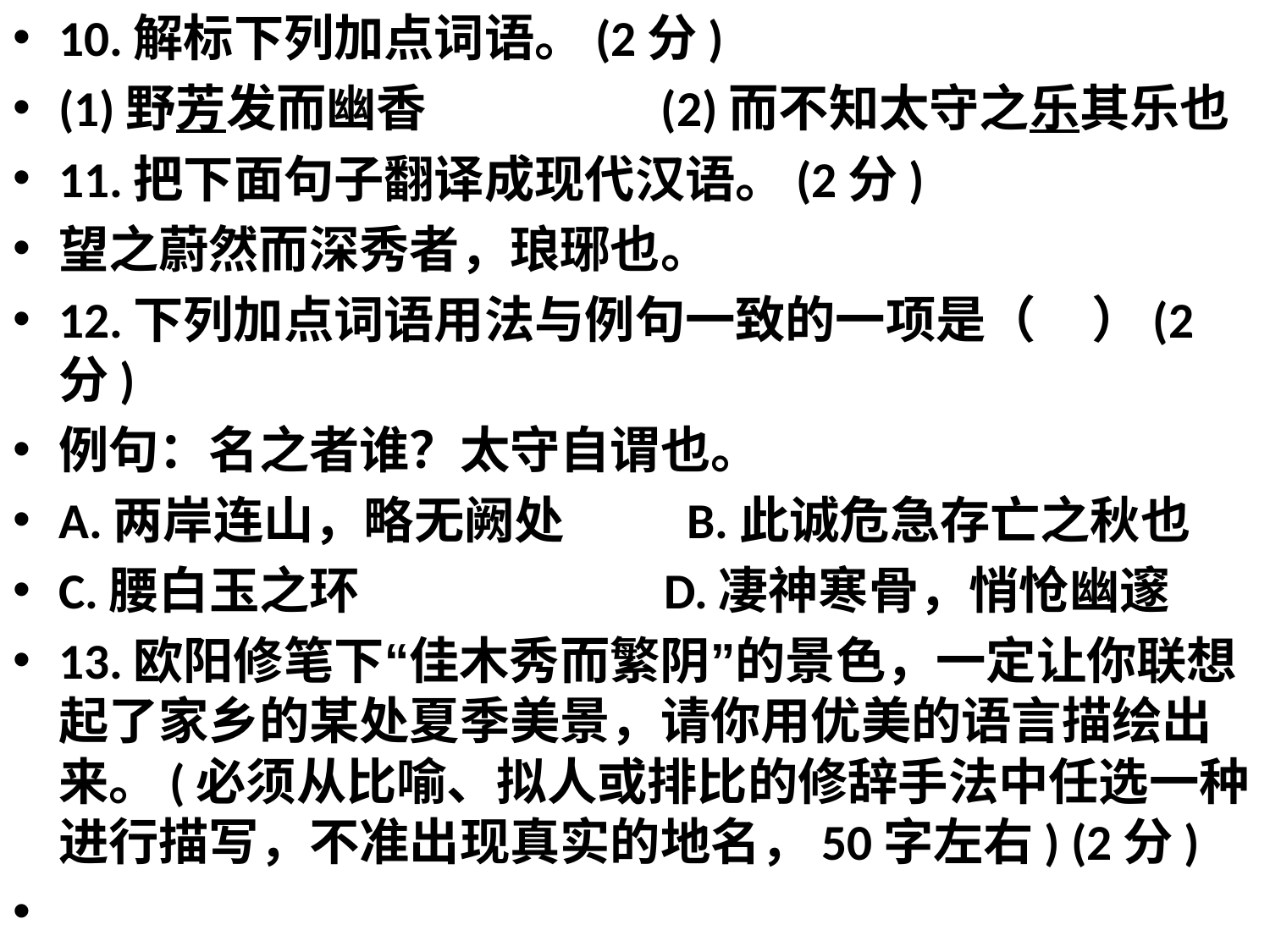

10.解标下列加点词语。(2分)
(1)野芳发而幽香                (2)而不知太守之乐其乐也
11.把下面句子翻译成现代汉语。(2分)
望之蔚然而深秀者，琅琊也。
12.下列加点词语用法与例句一致的一项是（    ）(2分)
例句：名之者谁？太守自谓也。
A.两岸连山，略无阙处        B.此诚危急存亡之秋也
C.腰白玉之环                     D.凄神寒骨，悄怆幽邃
13.欧阳修笔下“佳木秀而繁阴”的景色，一定让你联想起了家乡的某处夏季美景，请你用优美的语言描绘出来。(必须从比喻、拟人或排比的修辞手法中任选一种进行描写，不准出现真实的地名，50字左右) (2分)

#